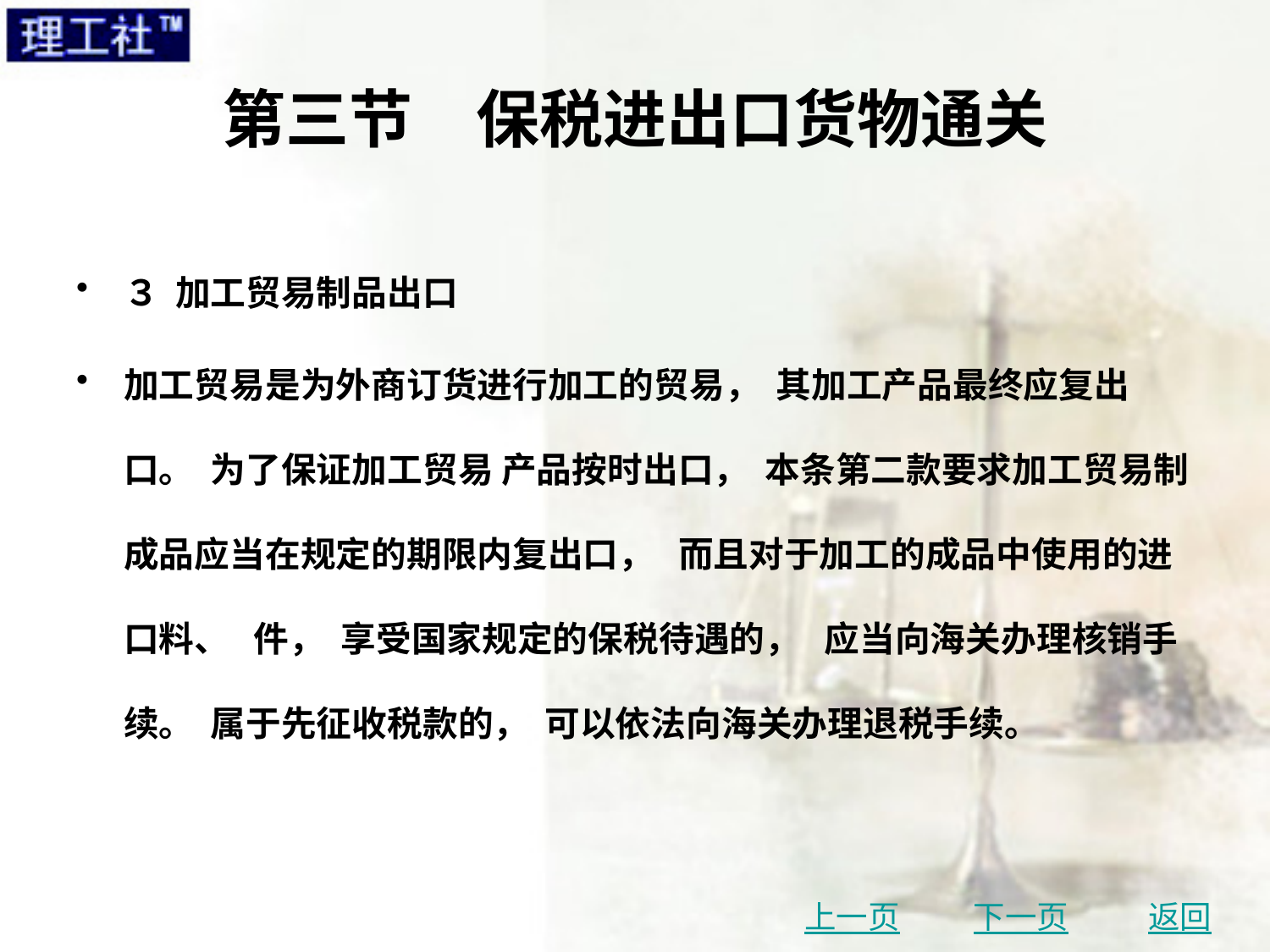

# 第三节　保税进出口货物通关
３  加工贸易制品出口
加工贸易是为外商订货进行加工的贸易，  其加工产品最终应复出口。  为了保证加工贸易 产品按时出口，  本条第二款要求加工贸易制成品应当在规定的期限内复出口，   而且对于加工的成品中使用的进口料、   件，  享受国家规定的保税待遇的，   应当向海关办理核销手续。  属于先征收税款的，  可以依法向海关办理退税手续。
上一页
下一页
返回